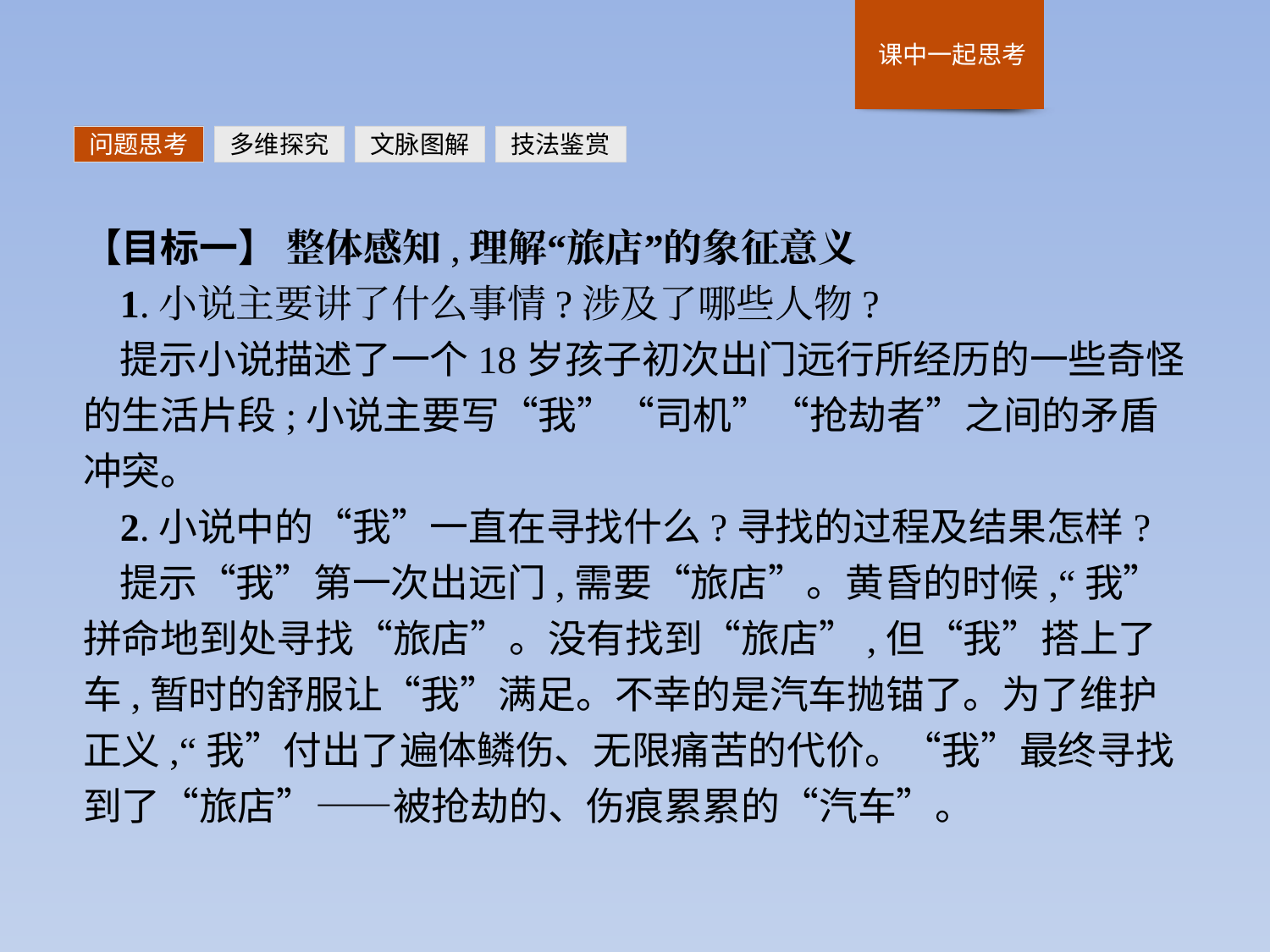

问题思考
多维探究
文脉图解
技法鉴赏
【目标一】 整体感知,理解“旅店”的象征意义
1.小说主要讲了什么事情?涉及了哪些人物?
提示小说描述了一个18岁孩子初次出门远行所经历的一些奇怪的生活片段;小说主要写“我”“司机”“抢劫者”之间的矛盾冲突。
2.小说中的“我”一直在寻找什么?寻找的过程及结果怎样?
提示“我”第一次出远门,需要“旅店”。黄昏的时候,“我”拼命地到处寻找“旅店”。没有找到“旅店”,但“我”搭上了车,暂时的舒服让“我”满足。不幸的是汽车抛锚了。为了维护正义,“我”付出了遍体鳞伤、无限痛苦的代价。“我”最终寻找到了“旅店”——被抢劫的、伤痕累累的“汽车”。